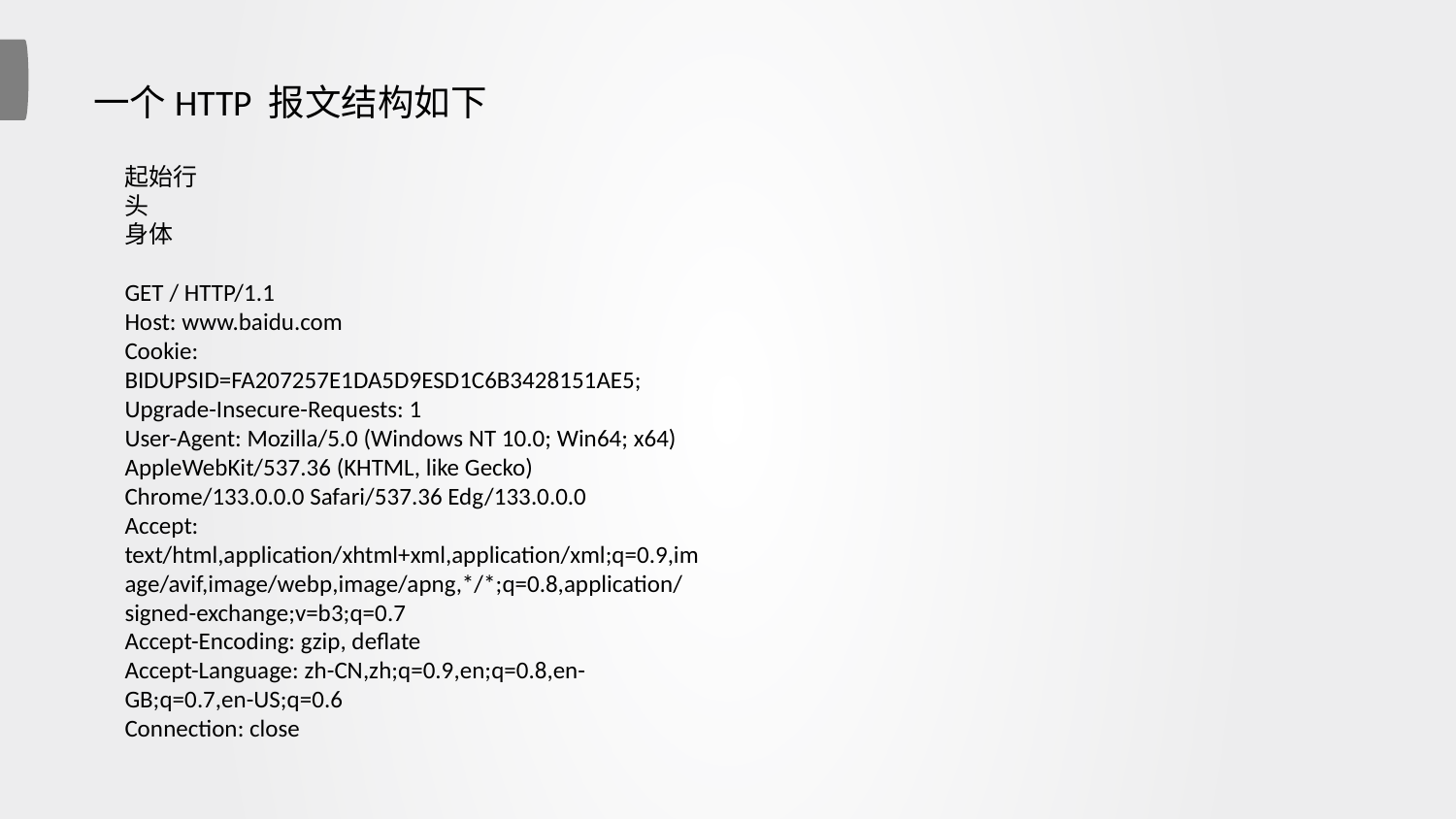

一个HTTP 报文结构如下
起始行
头
身体

GET / HTTP/1.1
Host: www.baidu.com
Cookie: BIDUPSID=FA207257E1DA5D9ESD1C6B3428151AE5;
Upgrade-Insecure-Requests: 1
User-Agent: Mozilla/5.0 (Windows NT 10.0; Win64; x64) AppleWebKit/537.36 (KHTML, like Gecko) Chrome/133.0.0.0 Safari/537.36 Edg/133.0.0.0
Accept: text/html,application/xhtml+xml,application/xml;q=0.9,image/avif,image/webp,image/apng,*/*;q=0.8,application/signed-exchange;v=b3;q=0.7
Accept-Encoding: gzip, deflate
Accept-Language: zh-CN,zh;q=0.9,en;q=0.8,en-GB;q=0.7,en-US;q=0.6
Connection: close